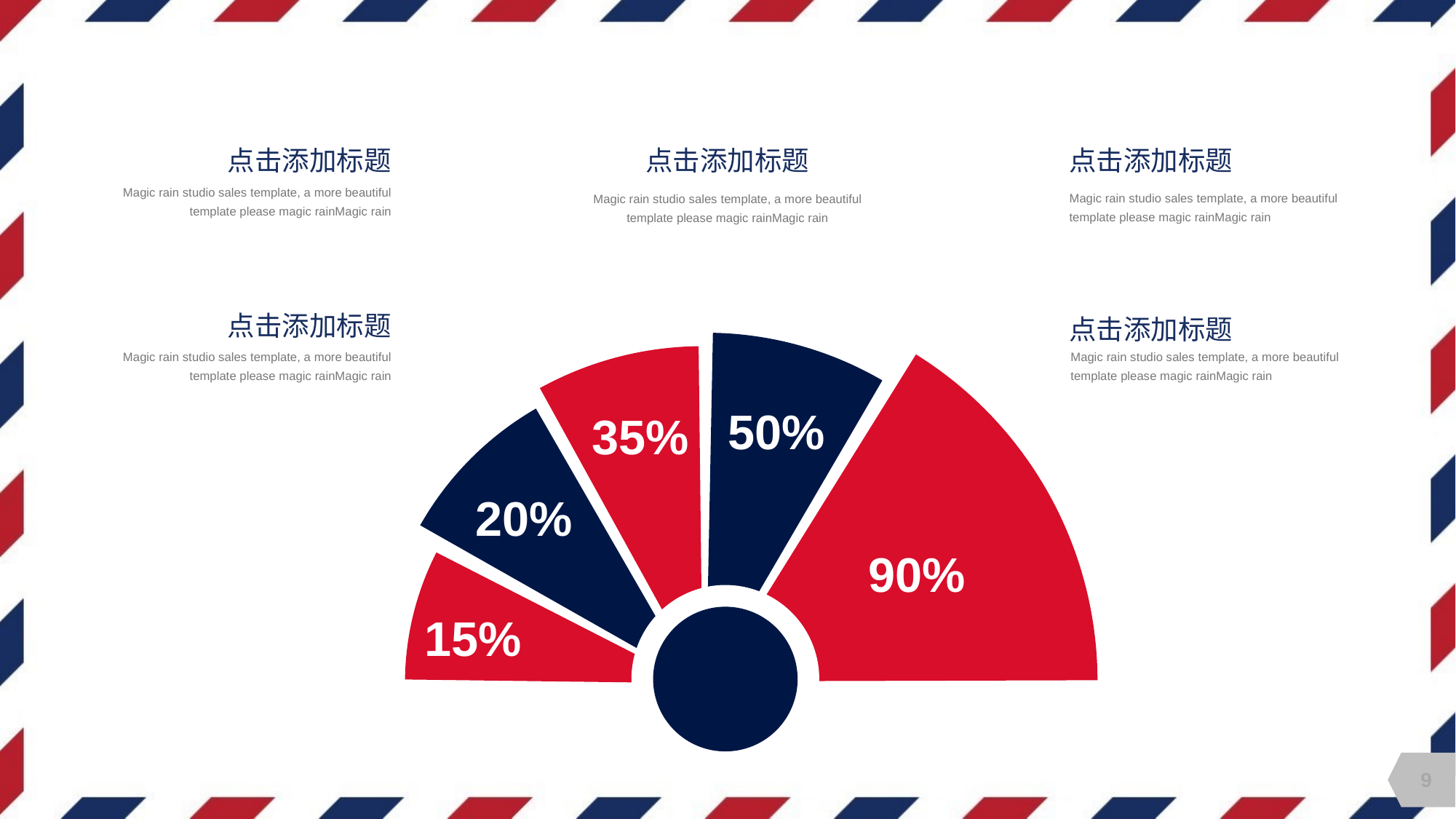

点击添加标题
Magic rain studio sales template, a more beautiful template please magic rainMagic rain
点击添加标题
Magic rain studio sales template, a more beautiful template please magic rainMagic rain
点击添加标题
Magic rain studio sales template, a more beautiful template please magic rainMagic rain
点击添加标题
Magic rain studio sales template, a more beautiful template please magic rainMagic rain
点击添加标题
Magic rain studio sales template, a more beautiful template please magic rainMagic rain

50%
35%
20%
90%

15%
9